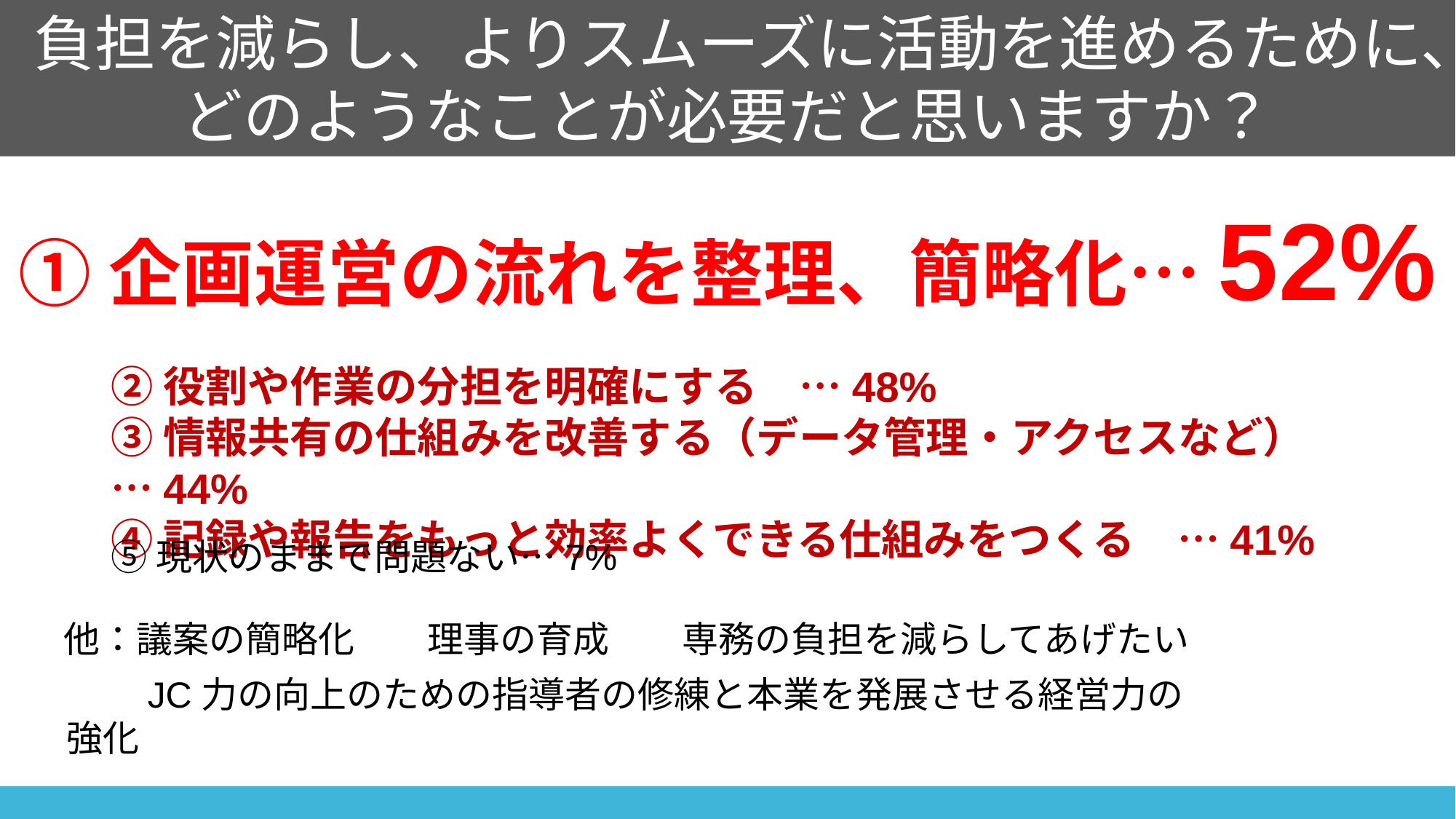

負担を減らし、よりスムーズに活動を進めるために、
どのようなことが必要だと思いますか？
①企画運営の流れを整理、簡略化…52%
②役割や作業の分担を明確にする　…48%
③情報共有の仕組みを改善する（データ管理・アクセスなど）…44%
④記録や報告をもっと効率よくできる仕組みをつくる　…41%
⑤現状のままで問題ない…7%
他：議案の簡略化　　理事の育成　　専務の負担を減らしてあげたい
　　JC力の向上のための指導者の修練と本業を発展させる経営力の強化